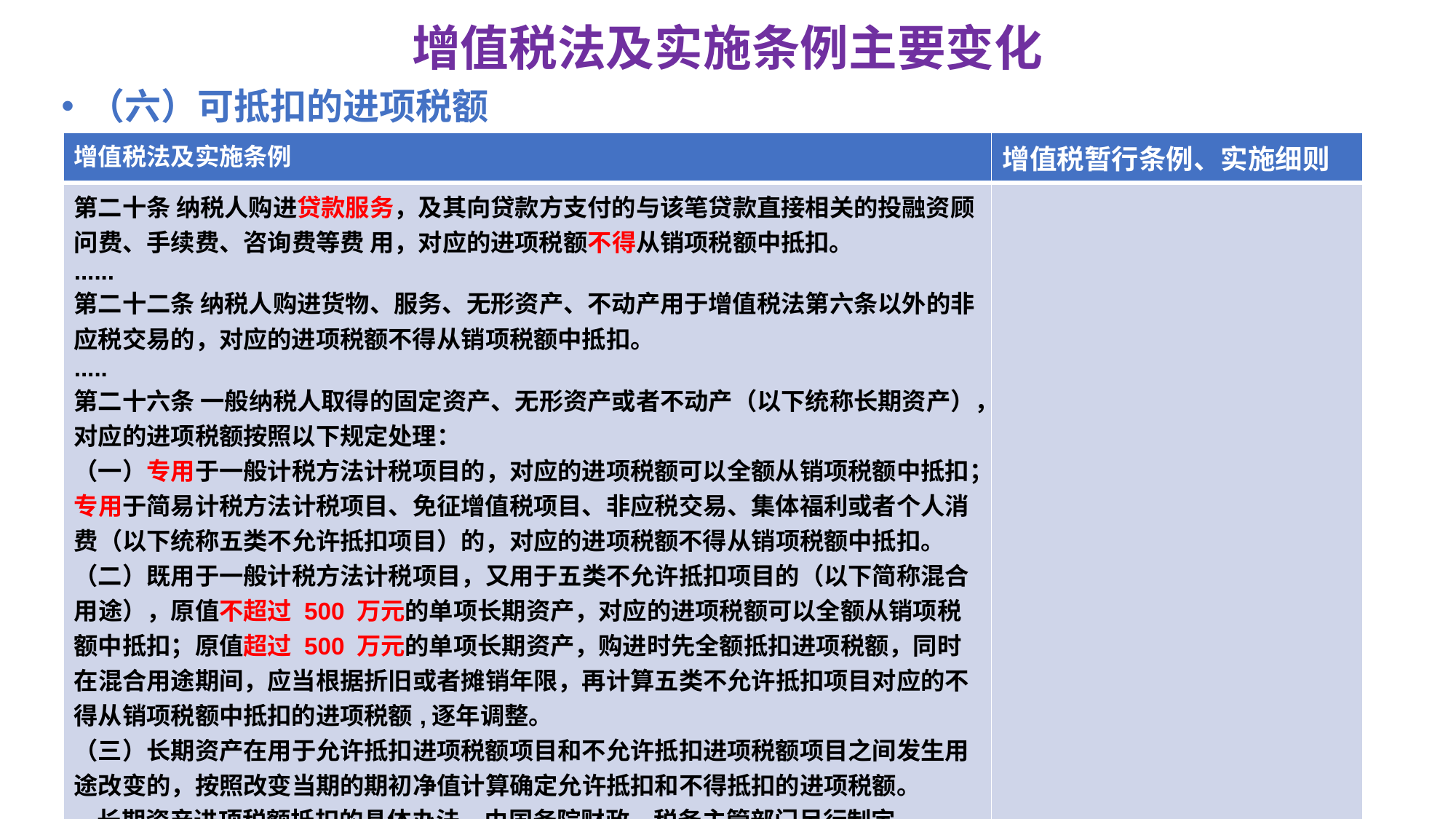

# 增值税法及实施条例主要变化
（六）可抵扣的进项税额

| 增值税法及实施条例 | 增值税暂行条例、实施细则 |
| --- | --- |
| 第二十条 纳税人购进贷款服务，及其向贷款方支付的与该笔贷款直接相关的投融资顾问费、手续费、咨询费等费 用，对应的进项税额不得从销项税额中抵扣。 ...... 第二十二条 纳税人购进货物、服务、无形资产、不动产用于增值税法第六条以外的非应税交易的，对应的进项税额不得从销项税额中抵扣。 ..... 第二十六条 一般纳税人取得的固定资产、无形资产或者不动产（以下统称长期资产），对应的进项税额按照以下规定处理： （一）专用于一般计税方法计税项目的，对应的进项税额可以全额从销项税额中抵扣；专用于简易计税方法计税项目、免征增值税项目、非应税交易、集体福利或者个人消费（以下统称五类不允许抵扣项目）的，对应的进项税额不得从销项税额中抵扣。 （二）既用于一般计税方法计税项目，又用于五类不允许抵扣项目的（以下简称混合用途），原值不超过 500 万元的单项长期资产，对应的进项税额可以全额从销项税额中抵扣；原值超过 500 万元的单项长期资产，购进时先全额抵扣进项税额，同时在混合用途期间，应当根据折旧或者摊销年限，再计算五类不允许抵扣项目对应的不得从销项税额中抵扣的进项税额,逐年调整。 （三）长期资产在用于允许抵扣进项税额项目和不允许抵扣进项税额项目之间发生用途改变的，按照改变当期的期初净值计算确定允许抵扣和不得抵扣的进项税额。 长期资产进项税额抵扣的具体办法，由国务院财政、税务主管部门另行制定。 |  |